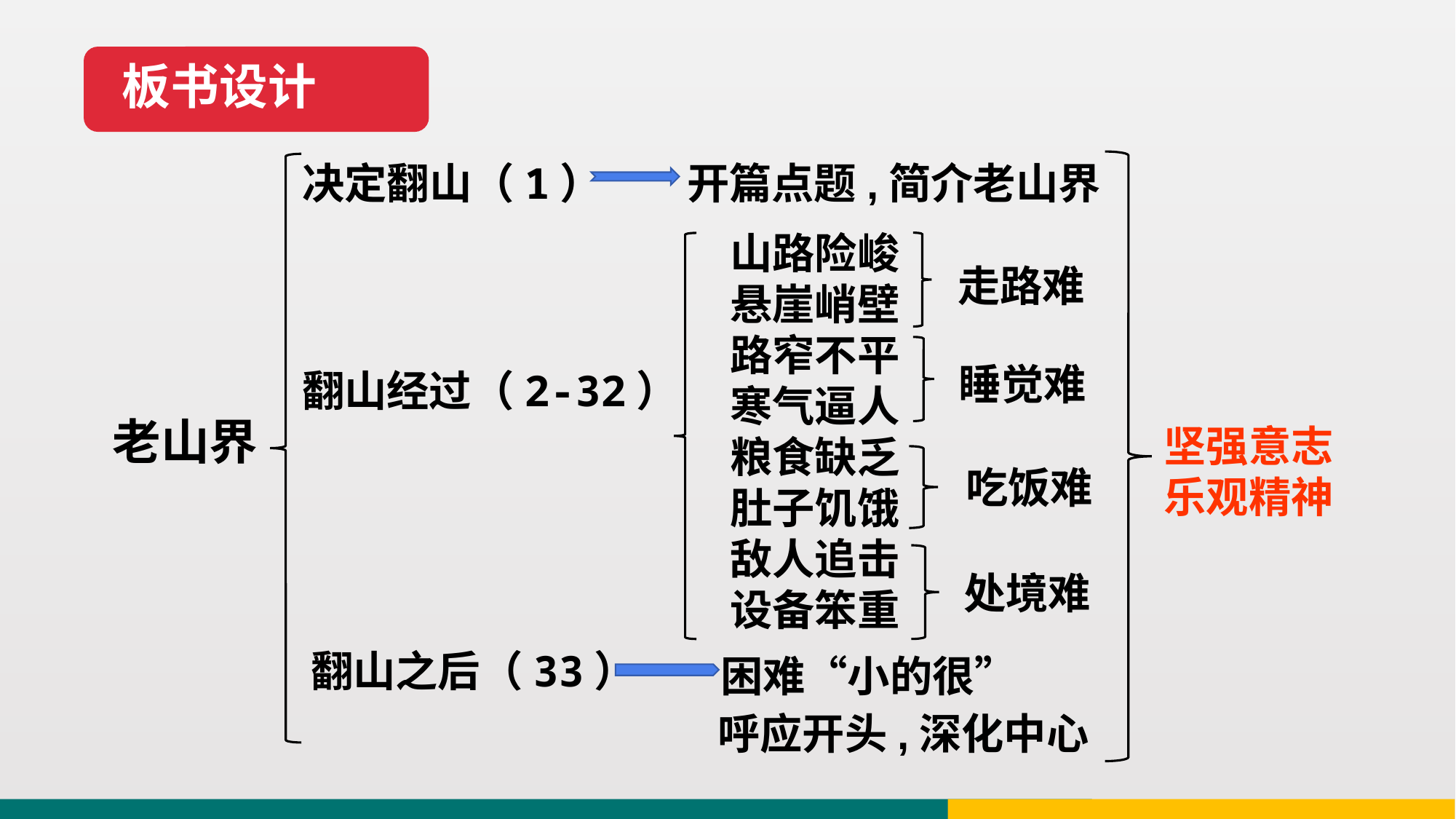

板书设计
决定翻山（1）
开篇点题,简介老山界

山路险峻
悬崖峭壁
路窄不平
寒气逼人
粮食缺乏
肚子饥饿
敌人追击
设备笨重

走路难

睡觉难
翻山经过（2-32）
老山界
坚强意志
乐观精神

吃饭难

处境难
翻山之后（33）
困难“小的很”

呼应开头,深化中心